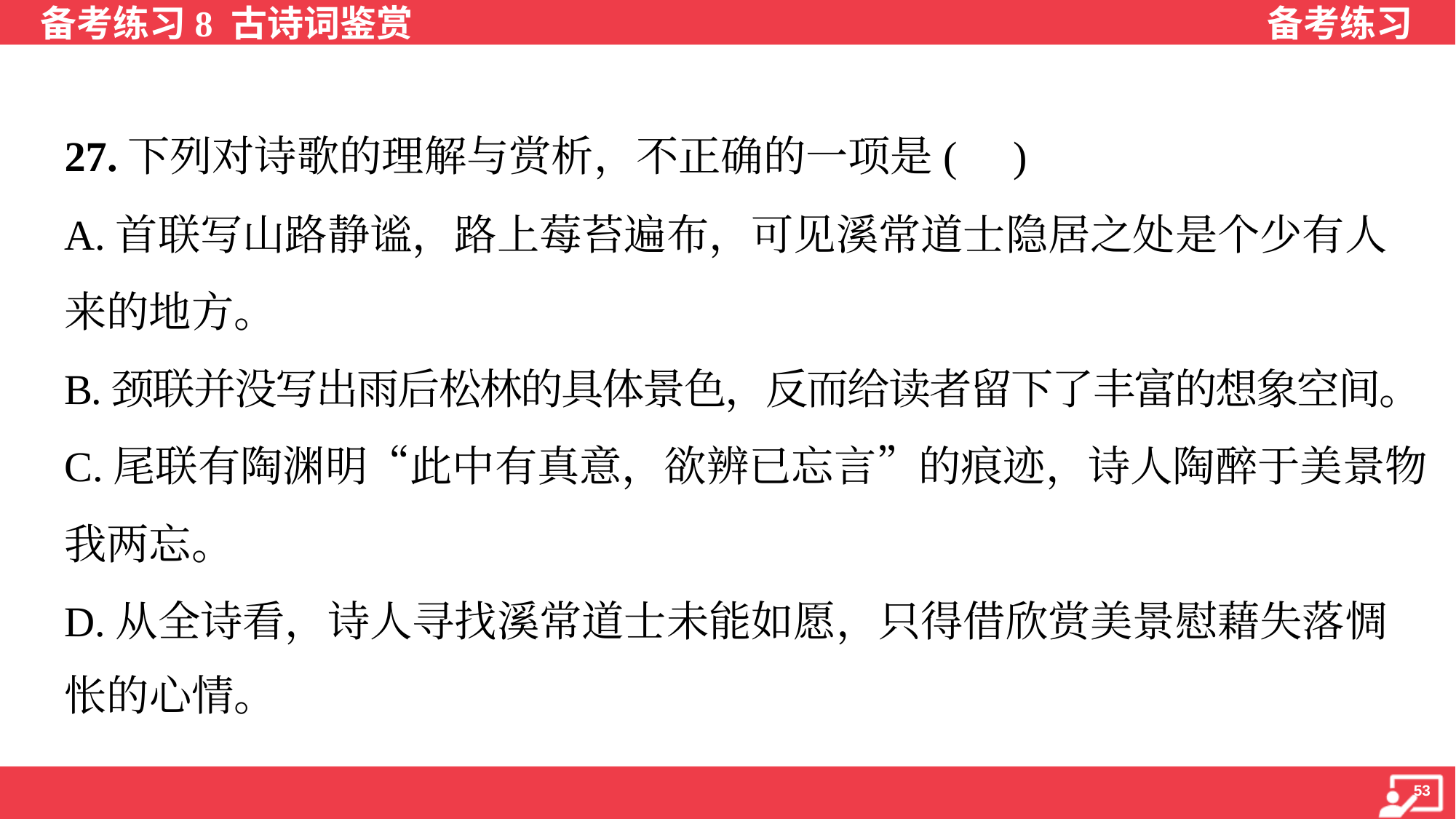

27.下列对诗歌的理解与赏析，不正确的一项是(     )
A.首联写山路静谧，路上莓苔遍布，可见溪常道士隐居之处是个少有人
来的地方。
B.颈联并没写出雨后松林的具体景色，反而给读者留下了丰富的想象空间。
C.尾联有陶渊明“此中有真意，欲辨已忘言”的痕迹，诗人陶醉于美景物
我两忘。
D.从全诗看，诗人寻找溪常道士未能如愿，只得借欣赏美景慰藉失落惆
怅的心情。